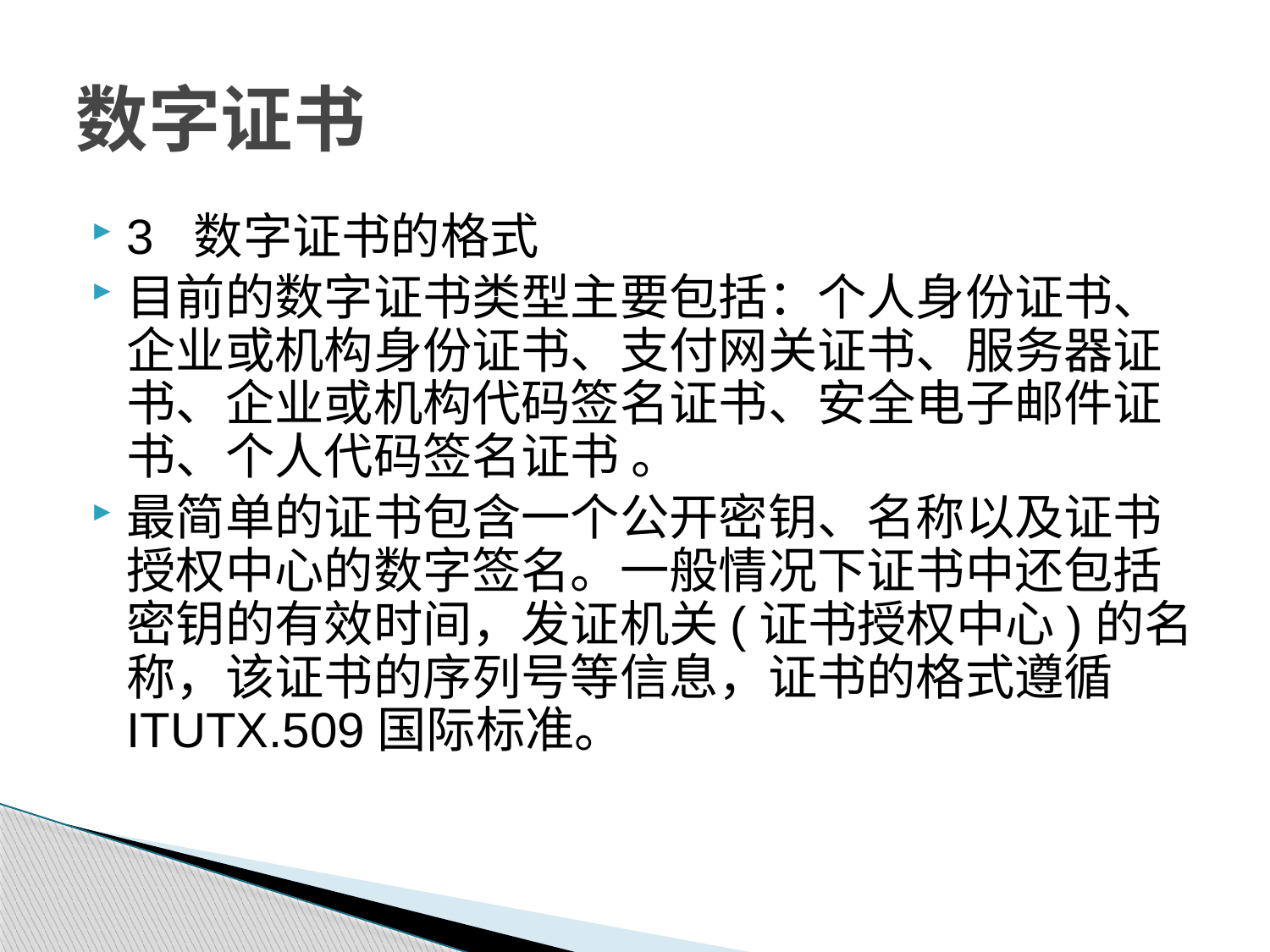

# 数字证书
3  数字证书的格式
目前的数字证书类型主要包括：个人身份证书、企业或机构身份证书、支付网关证书、服务器证书、企业或机构代码签名证书、安全电子邮件证书、个人代码签名证书 。
最简单的证书包含一个公开密钥、名称以及证书授权中心的数字签名。一般情况下证书中还包括密钥的有效时间，发证机关(证书授权中心)的名称，该证书的序列号等信息，证书的格式遵循ITUTX.509国际标准。